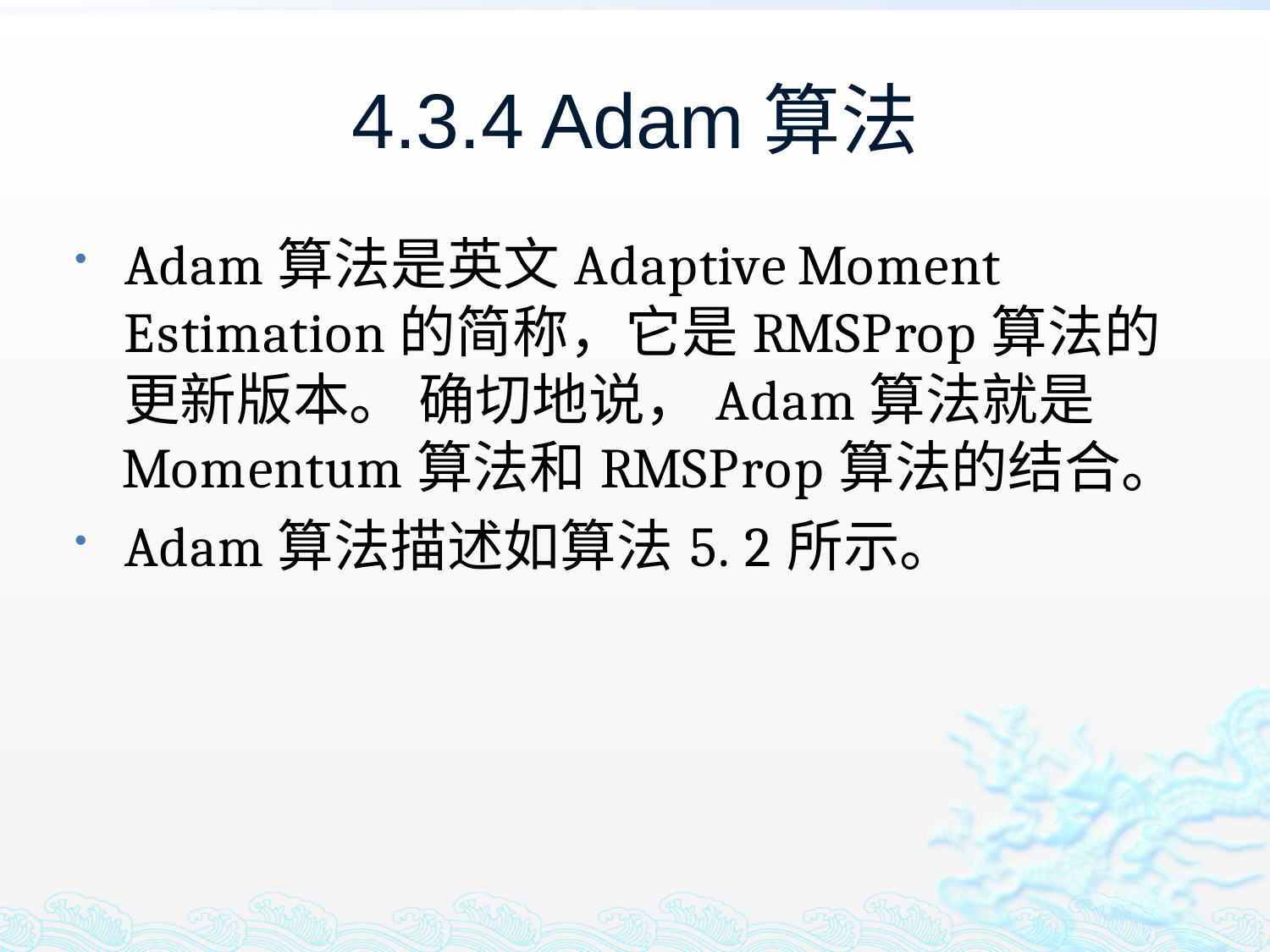

# 4.3.4 Adam算法
Adam算法是英文Adaptive Moment Estimation的简称，它是RMSProp算法的更新版本。 确切地说，Adam算法就是Momentum算法和RMSProp算法的结合。
Adam算法描述如算法5. 2所示。